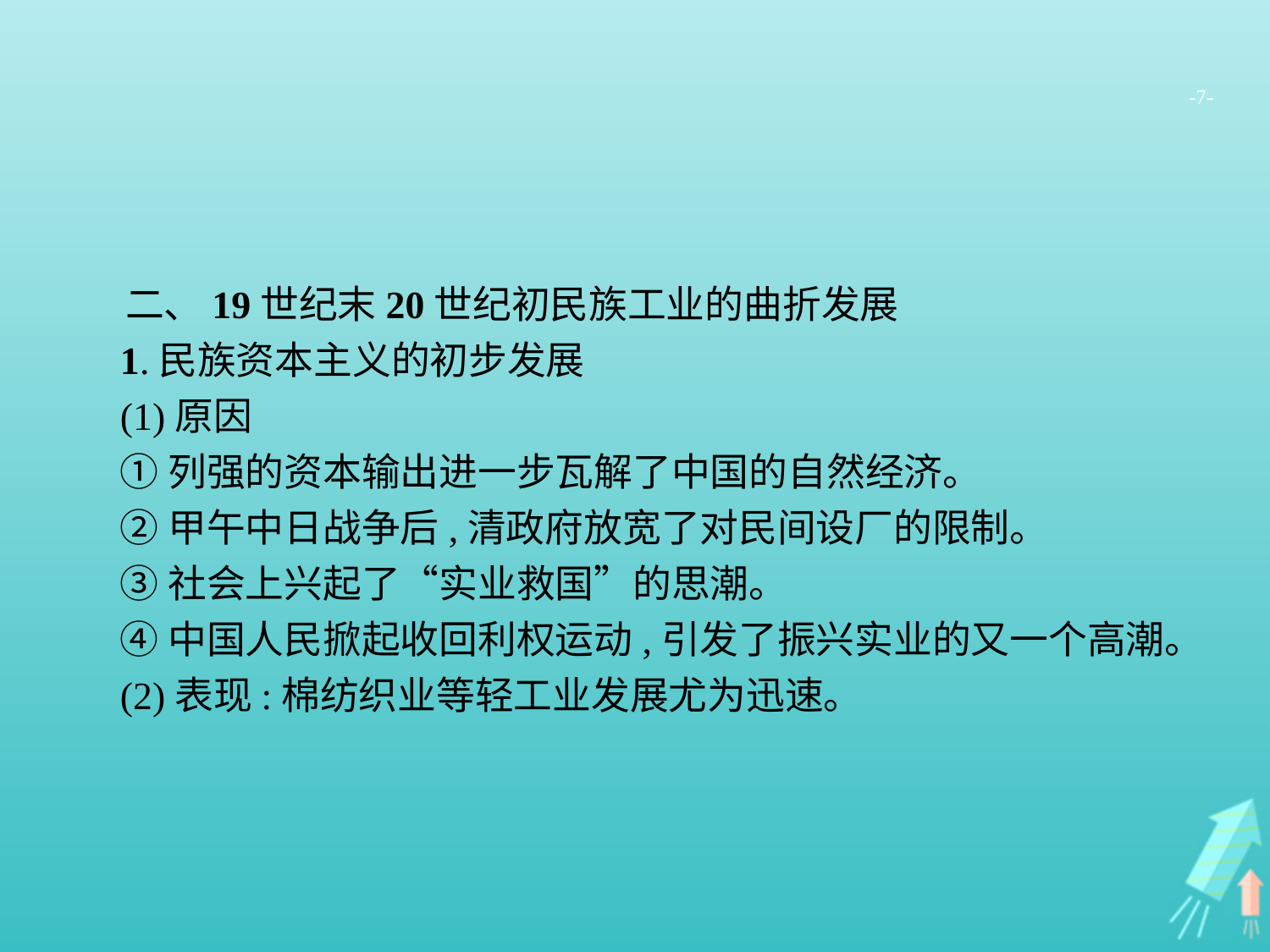

-7-
二、19世纪末20世纪初民族工业的曲折发展
1.民族资本主义的初步发展
(1)原因
①列强的资本输出进一步瓦解了中国的自然经济。
②甲午中日战争后,清政府放宽了对民间设厂的限制。
③社会上兴起了“实业救国”的思潮。
④中国人民掀起收回利权运动,引发了振兴实业的又一个高潮。
(2)表现:棉纺织业等轻工业发展尤为迅速。